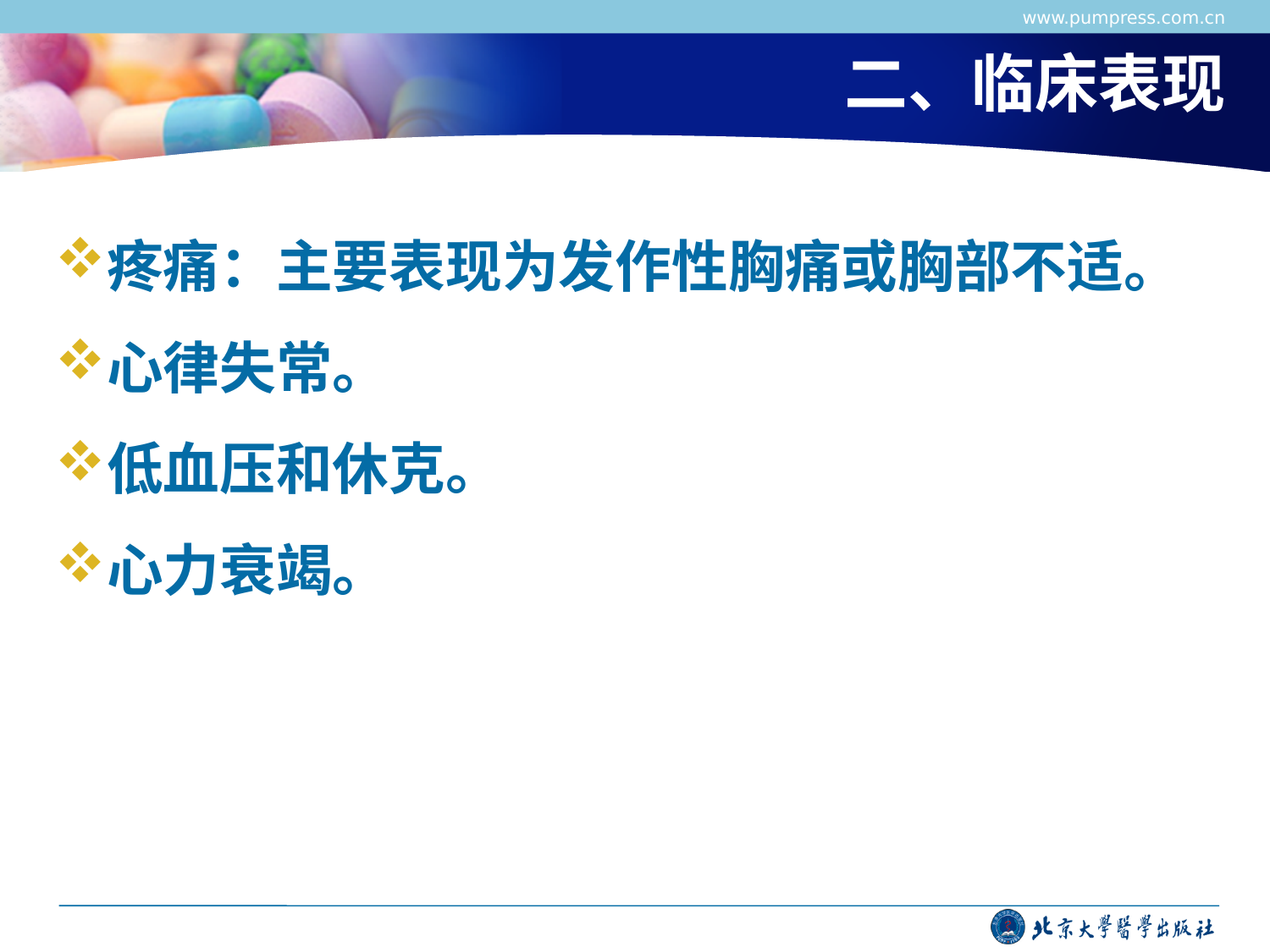

www.pumpress.com.cn
# 二、临床表现
疼痛：主要表现为发作性胸痛或胸部不适。
心律失常。
低血压和休克。
心力衰竭。